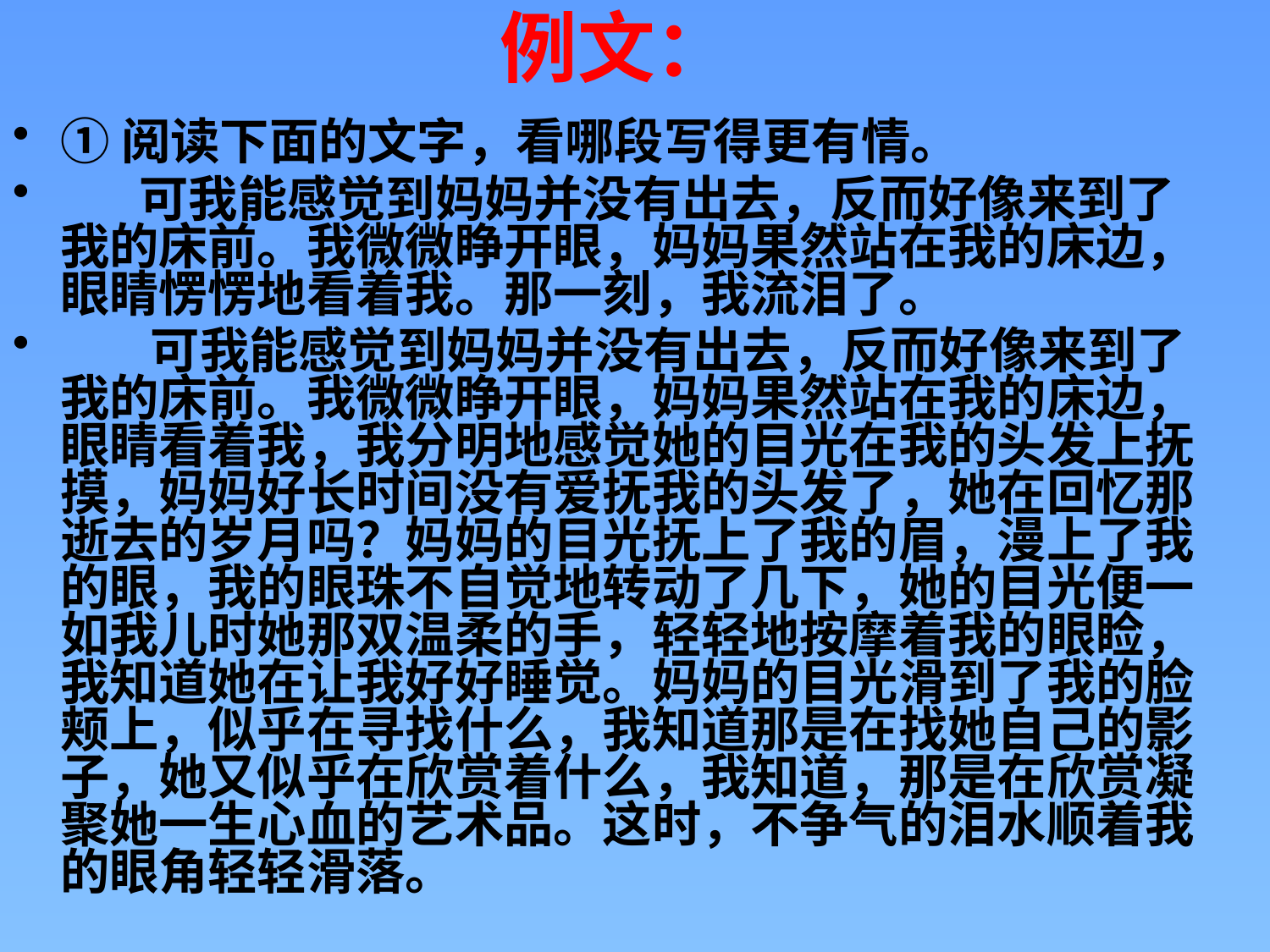

# 例文：

①阅读下面的文字，看哪段写得更有情。
      可我能感觉到妈妈并没有出去，反而好像来到了我的床前。我微微睁开眼，妈妈果然站在我的床边，眼睛愣愣地看着我。那一刻，我流泪了。
       可我能感觉到妈妈并没有出去，反而好像来到了我的床前。我微微睁开眼，妈妈果然站在我的床边，眼睛看着我，我分明地感觉她的目光在我的头发上抚摸，妈妈好长时间没有爱抚我的头发了，她在回忆那逝去的岁月吗？妈妈的目光抚上了我的眉，漫上了我的眼，我的眼珠不自觉地转动了几下，她的目光便一如我儿时她那双温柔的手，轻轻地按摩着我的眼睑，我知道她在让我好好睡觉。妈妈的目光滑到了我的脸颊上，似乎在寻找什么，我知道那是在找她自己的影子，她又似乎在欣赏着什么，我知道，那是在欣赏凝聚她一生心血的艺术品。这时，不争气的泪水顺着我的眼角轻轻滑落。